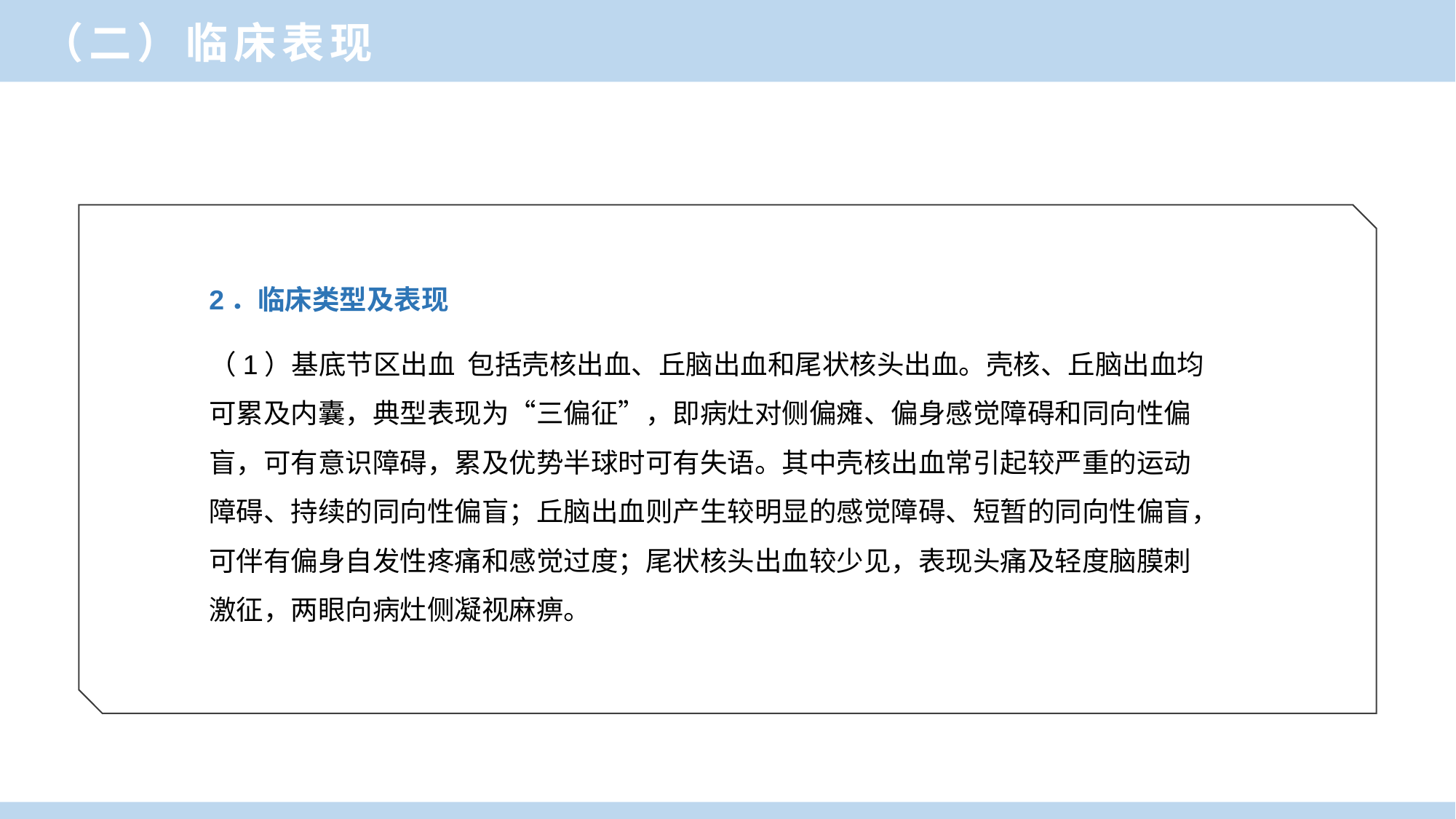

（二）临床表现

2．临床类型及表现
（1）基底节区出血  包括壳核出血、丘脑出血和尾状核头出血。壳核、丘脑出血均可累及内囊，典型表现为“三偏征”，即病灶对侧偏瘫、偏身感觉障碍和同向性偏盲，可有意识障碍，累及优势半球时可有失语。其中壳核出血常引起较严重的运动障碍、持续的同向性偏盲；丘脑出血则产生较明显的感觉障碍、短暂的同向性偏盲，可伴有偏身自发性疼痛和感觉过度；尾状核头出血较少见，表现头痛及轻度脑膜刺激征，两眼向病灶侧凝视麻痹。